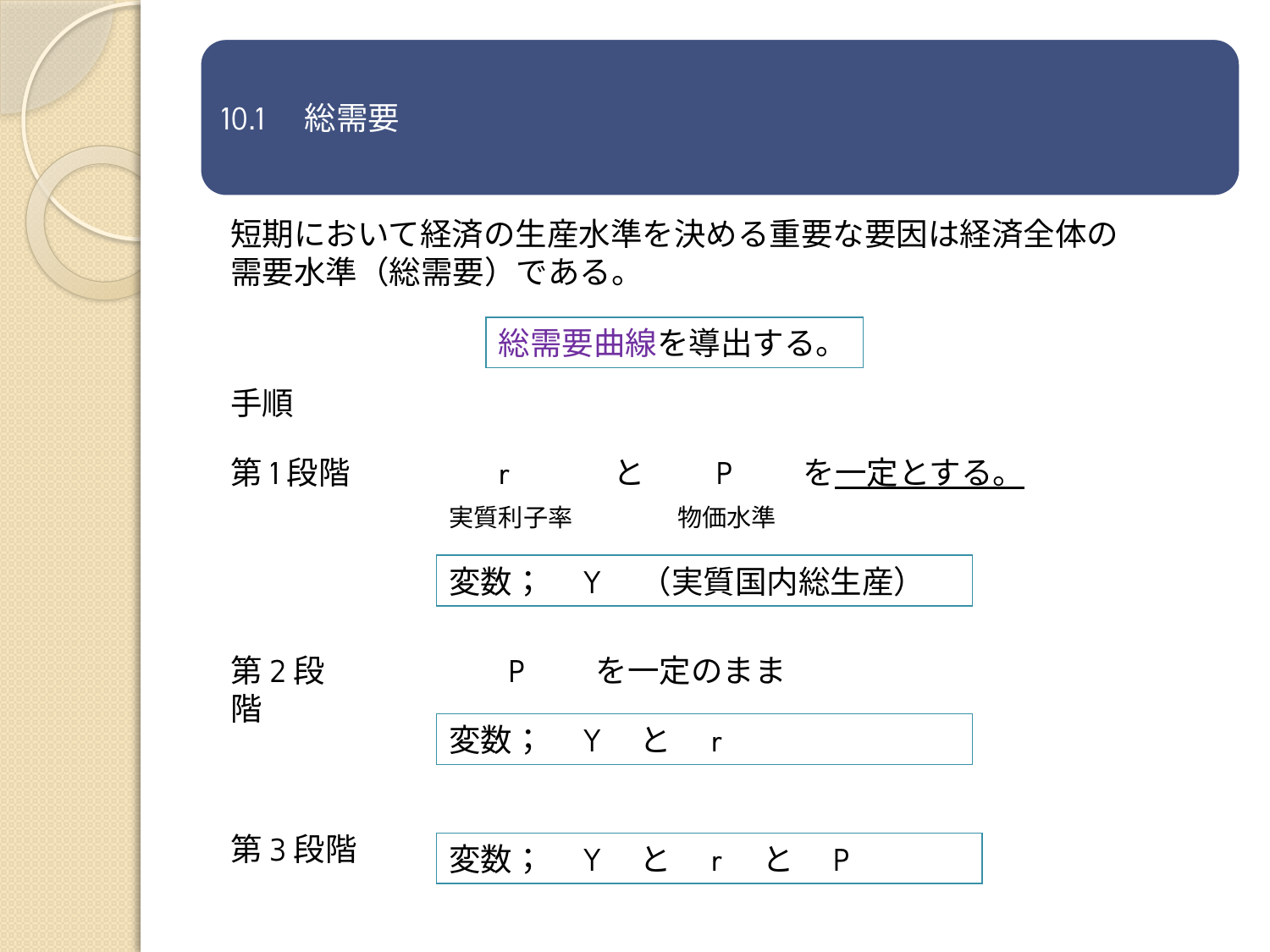

10.1　総需要
短期において経済の生産水準を決める重要な要因は経済全体の需要水準（総需要）である。
総需要曲線を導出する。
手順
第1段階
r　　　と　　P　　を一定とする。
実質利子率
物価水準
変数；　Y　（実質国内総生産）
第2段階
P　　を一定のまま
変数；　Y　と　r
第3段階
変数；　Y　と　r　と　P